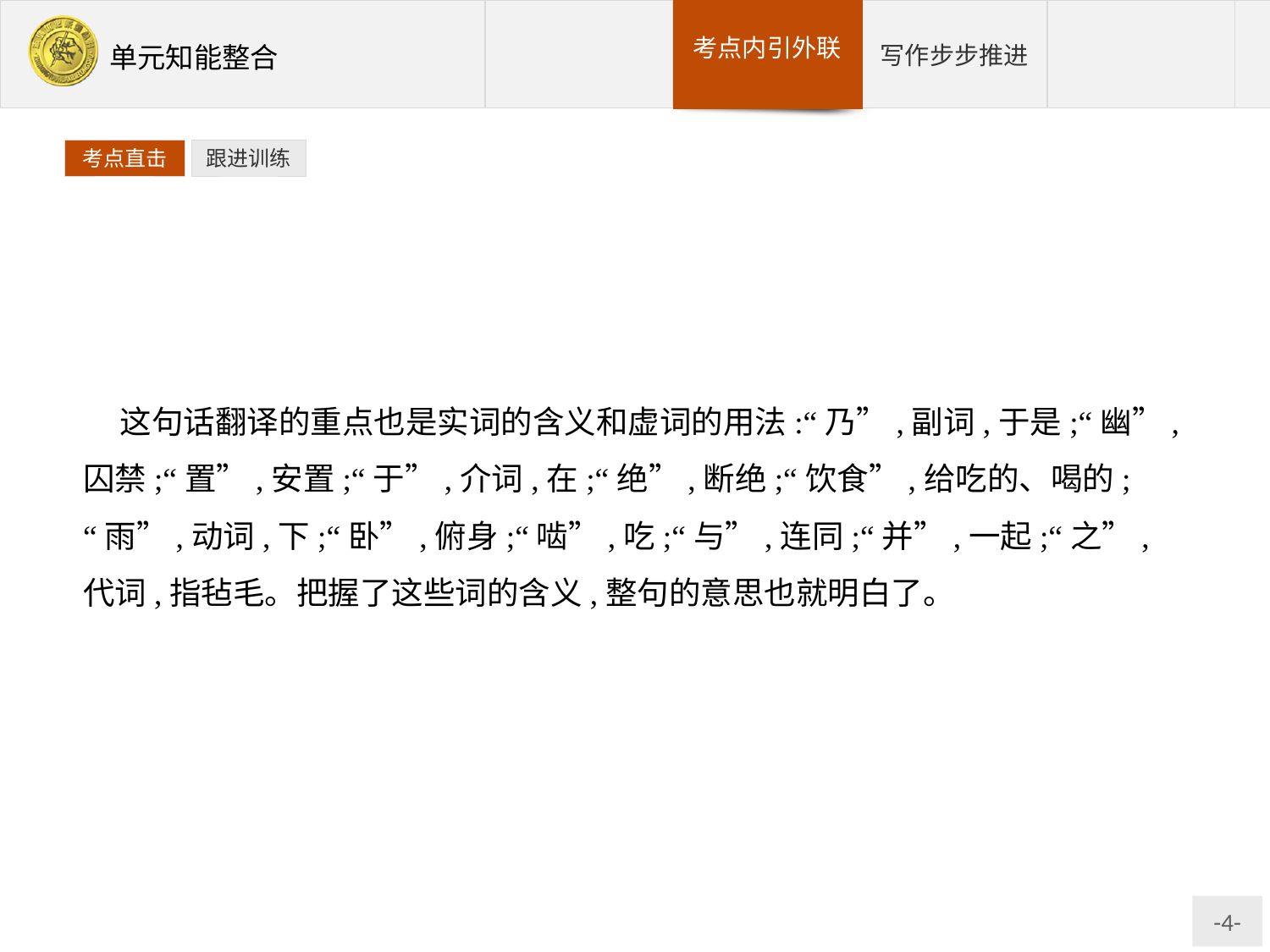

考点直击
跟进训练
这句话翻译的重点也是实词的含义和虚词的用法:“乃”,副词,于是;“幽”,囚禁;“置”,安置;“于”,介词,在;“绝”,断绝;“饮食”,给吃的、喝的;“雨”,动词,下;“卧”,俯身;“啮”,吃;“与”,连同;“并”,一起;“之”,代词,指毡毛。把握了这些词的含义,整句的意思也就明白了。